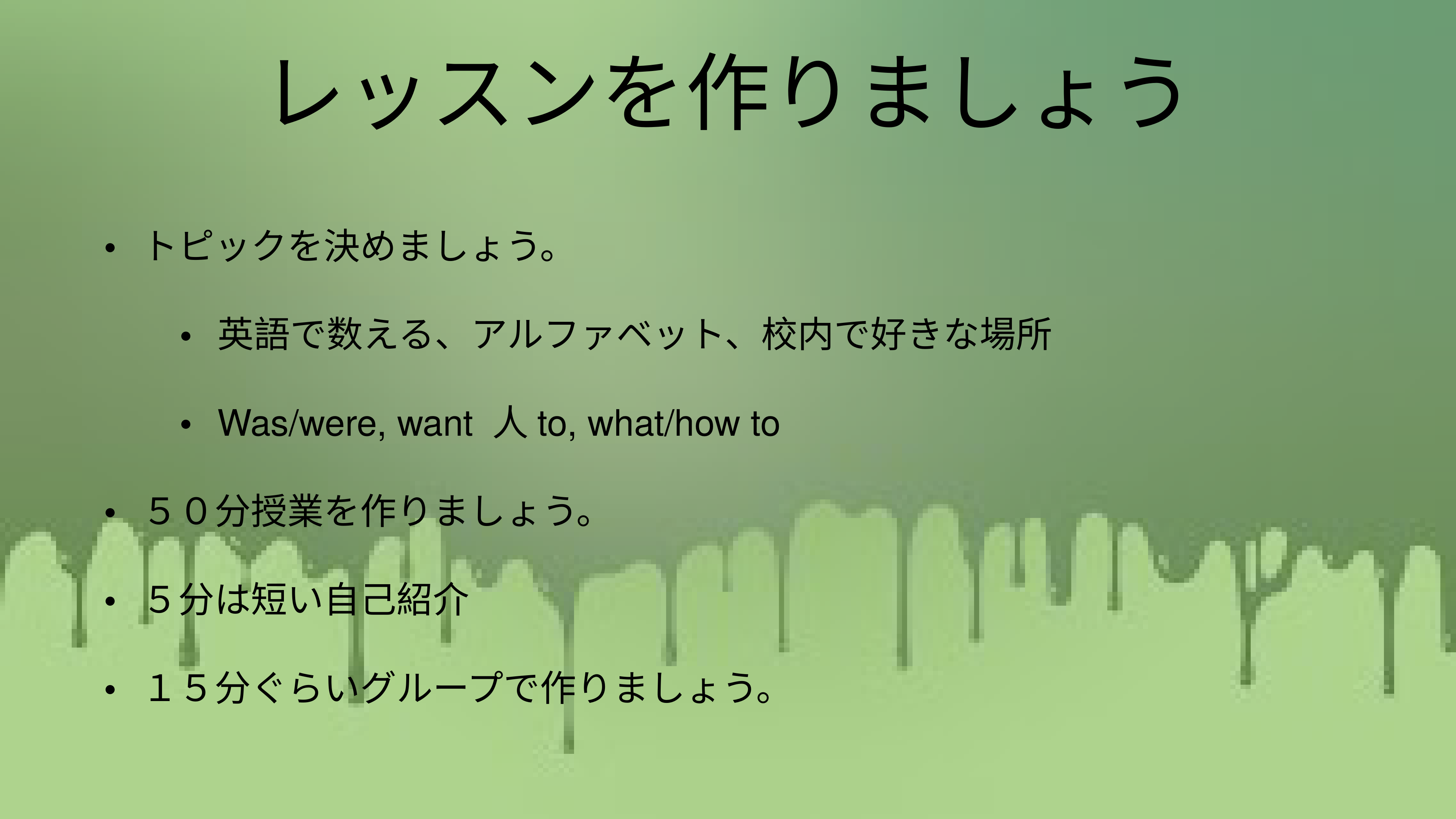

# レッスンを作りましょう
トピックを決めましょう。
英語で数える、アルファベット、校内で好きな場所
Was/were, want 人to, what/how to
５０分授業を作りましょう。
５分は短い自己紹介
１５分ぐらいグループで作りましょう。